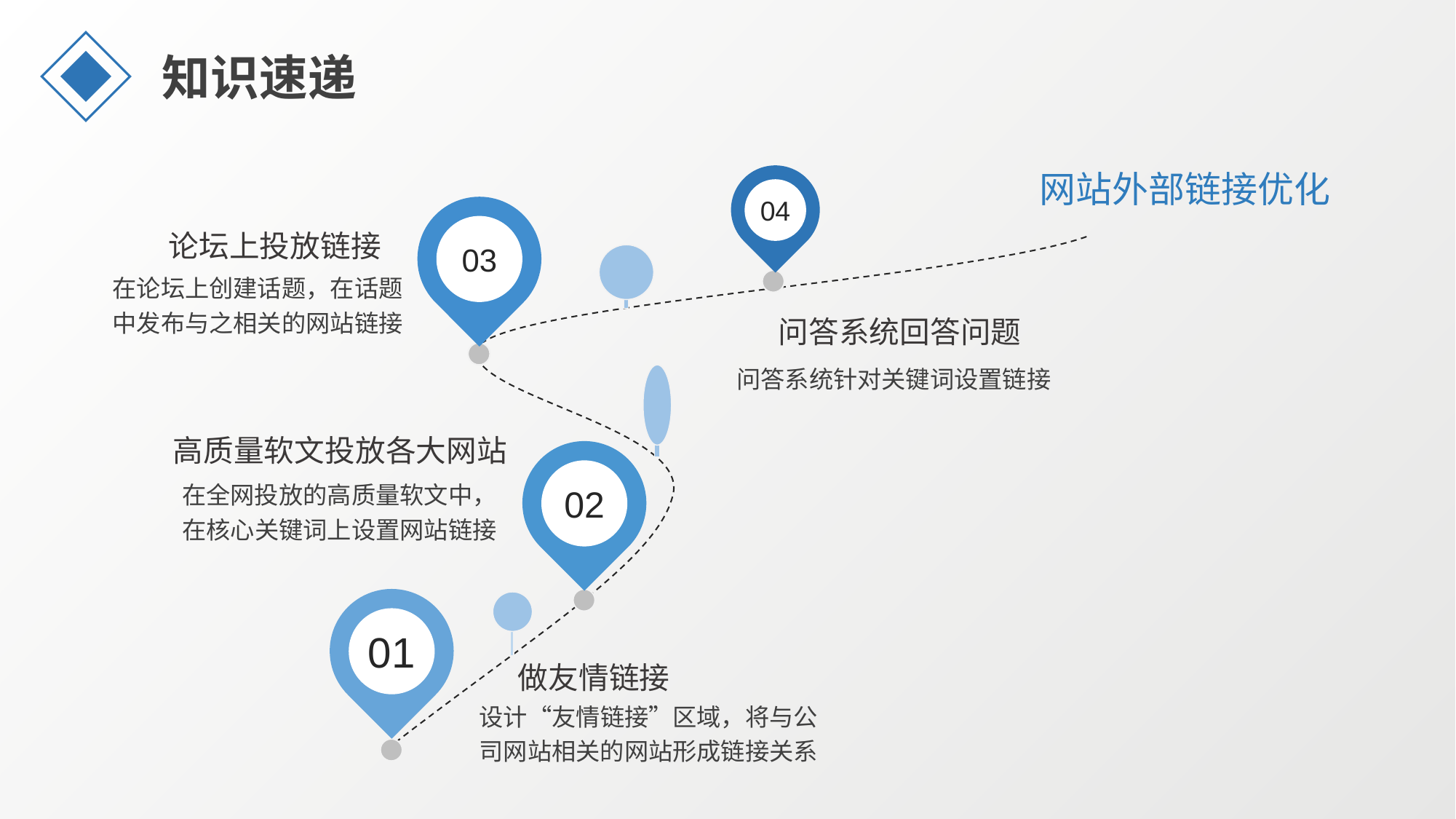

知识速递
网站外部链接优化

04

03
论坛上投放链接

在论坛上创建话题，在话题中发布与之相关的网站链接

问答系统回答问题

问答系统针对关键词设置链接

高质量软文投放各大网站

02
在全网投放的高质量软文中，在核心关键词上设置网站链接

01

做友情链接
设计“友情链接”区域，将与公司网站相关的网站形成链接关系